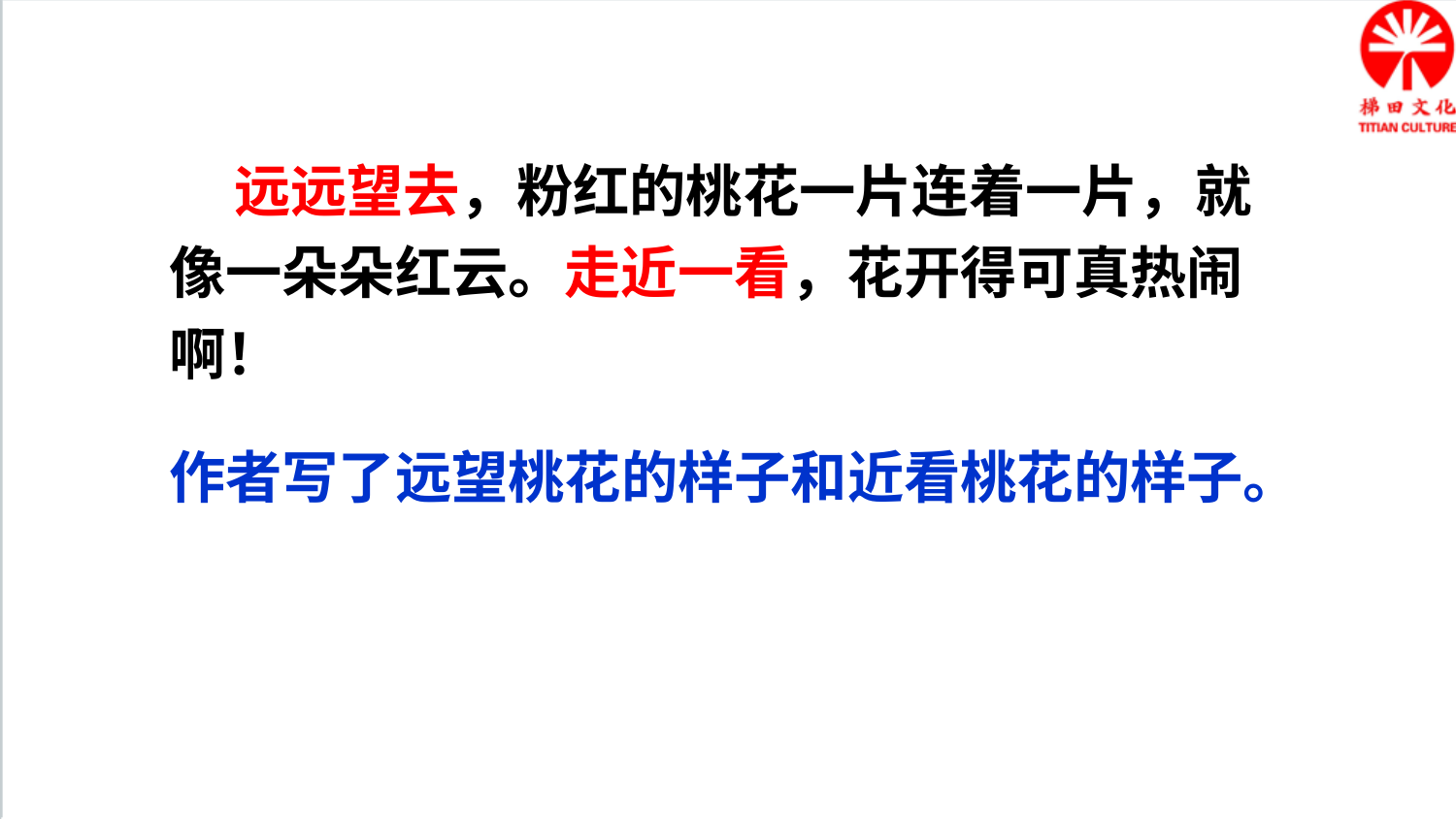

远远望去，粉红的桃花一片连着一片，就像一朵朵红云。走近一看，花开得可真热闹啊！
作者写了远望桃花的样子和近看桃花的样子。